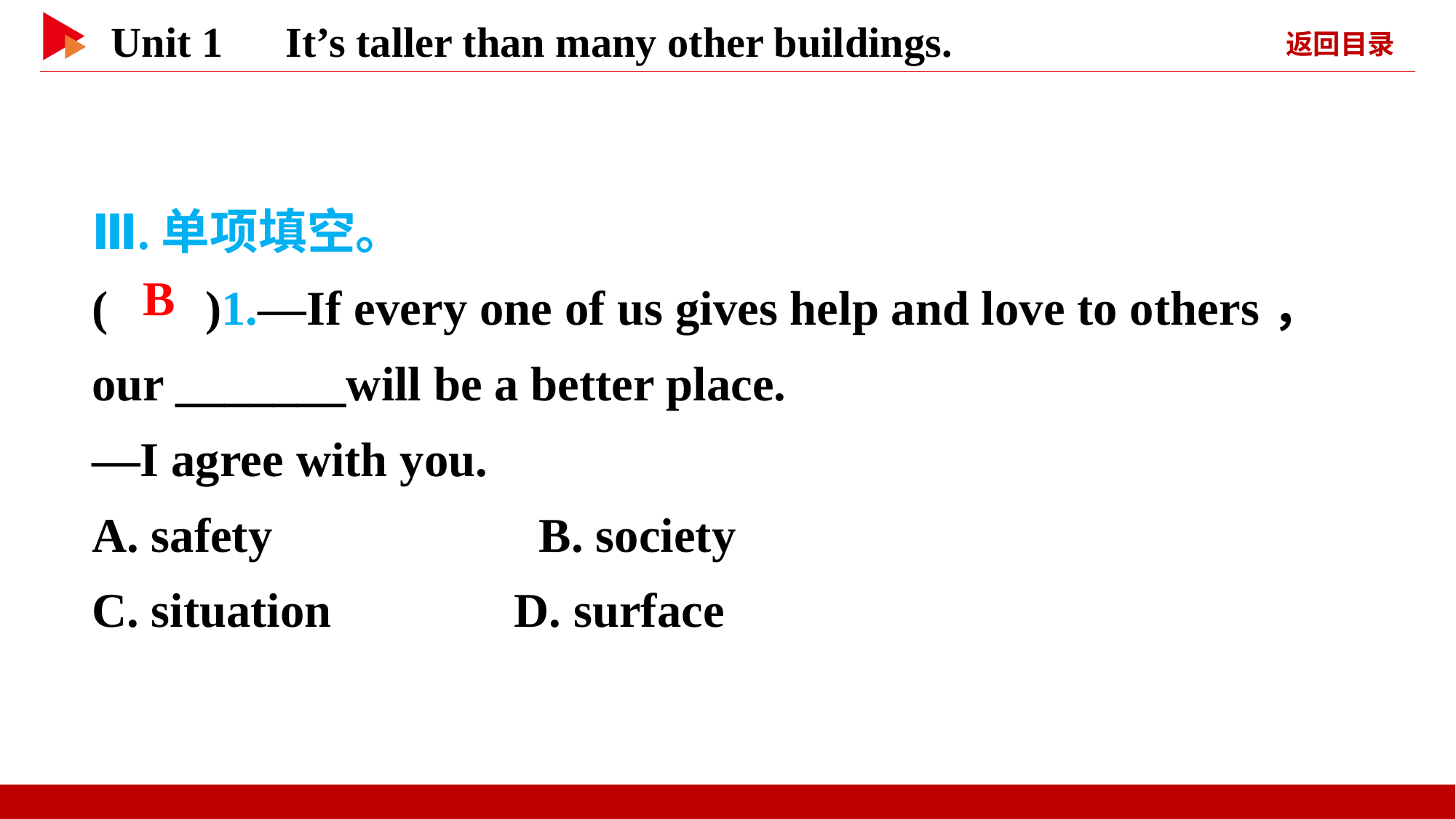

Ⅲ.单项填空。
(        )1.—If every one of us gives help and love to others， our _______will be a better place.
—I agree with you.
A. safety　　　　　B. society
C. situation               D. surface
   B